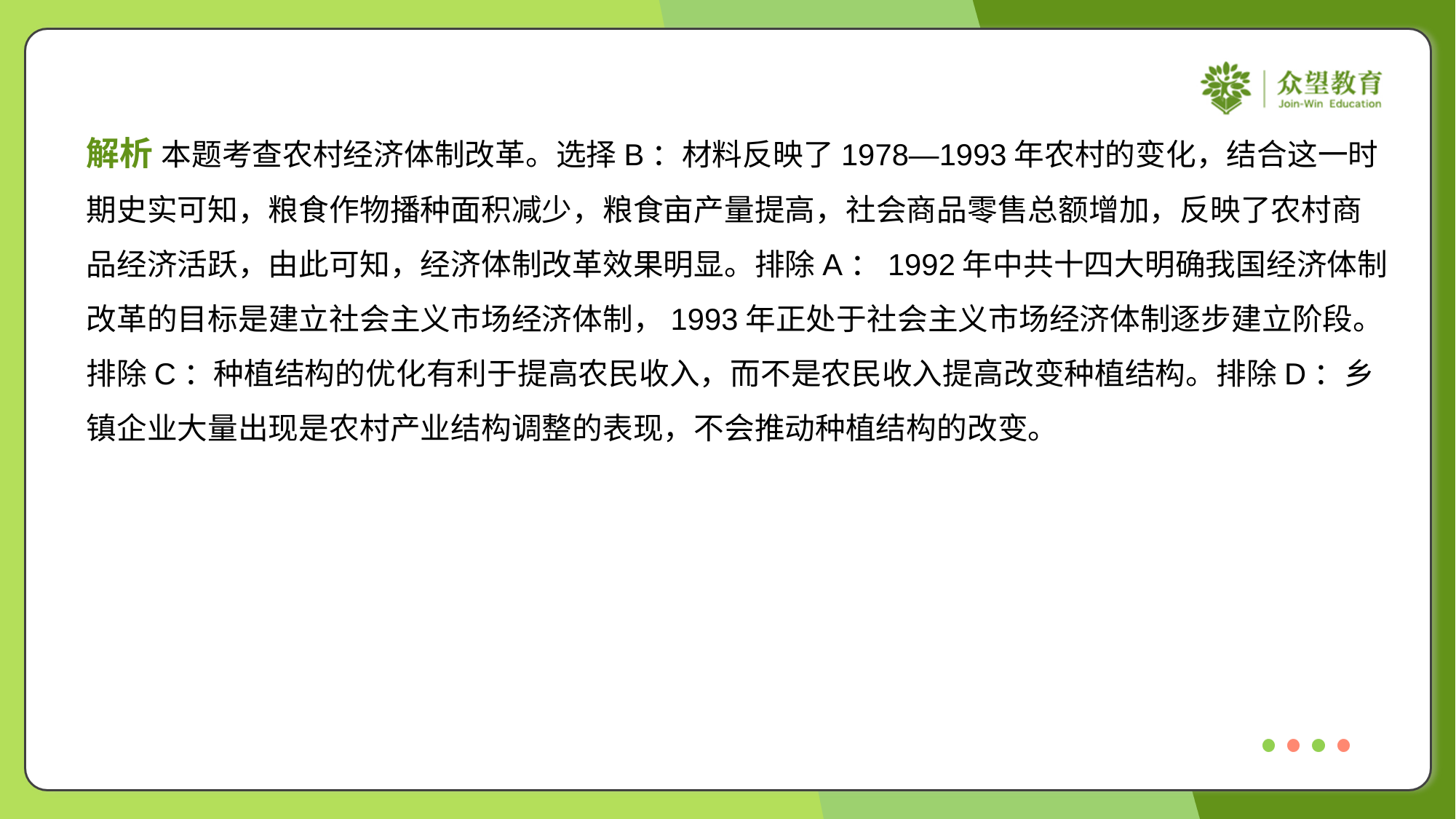

解析 本题考查农村经济体制改革。选择B：材料反映了1978—1993年农村的变化，结合这一时
期史实可知，粮食作物播种面积减少，粮食亩产量提高，社会商品零售总额增加，反映了农村商
品经济活跃，由此可知，经济体制改革效果明显。排除A：1992年中共十四大明确我国经济体制
改革的目标是建立社会主义市场经济体制，1993年正处于社会主义市场经济体制逐步建立阶段。
排除C：种植结构的优化有利于提高农民收入，而不是农民收入提高改变种植结构。排除D：乡
镇企业大量出现是农村产业结构调整的表现，不会推动种植结构的改变。